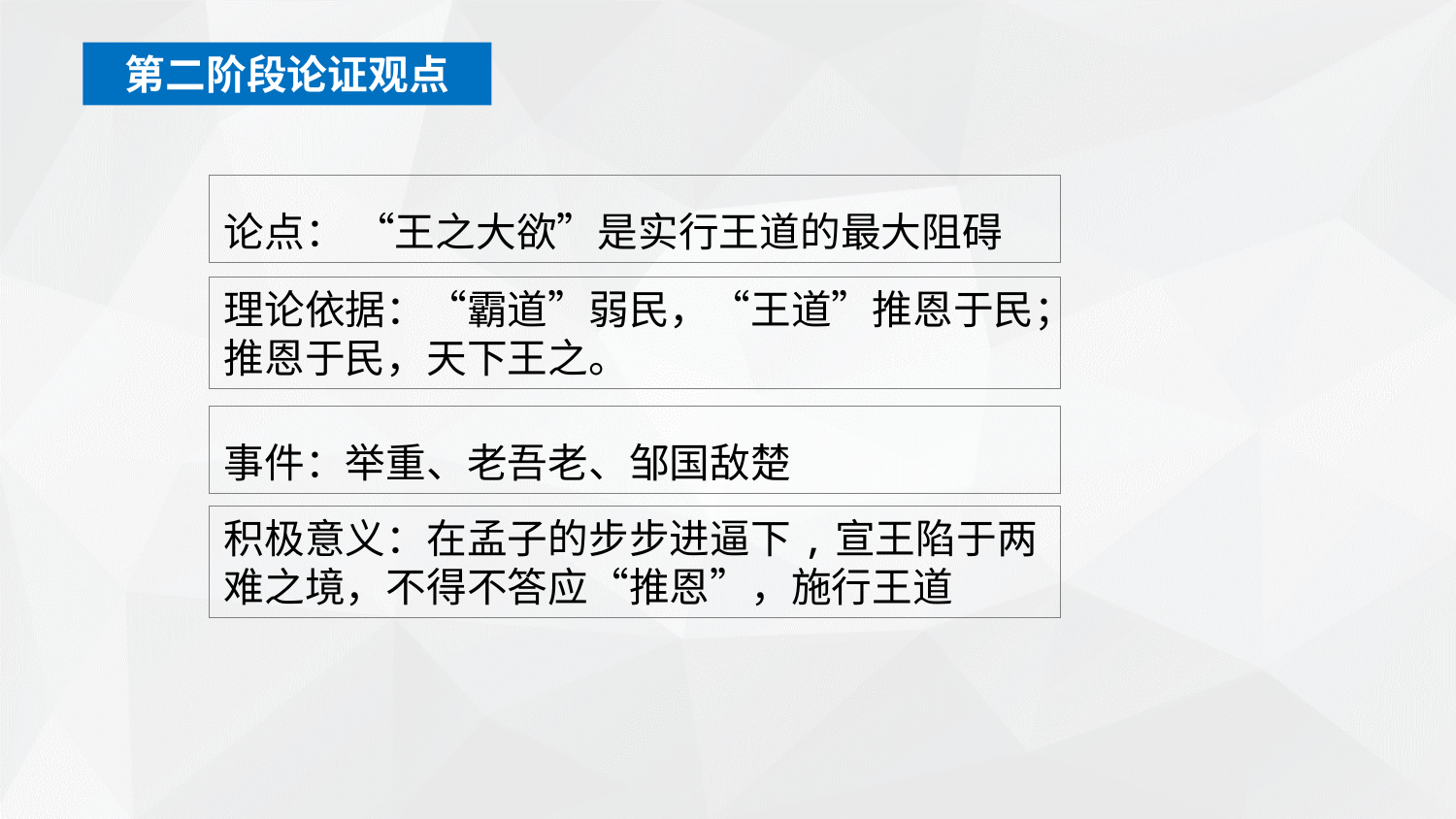

第二阶段论证观点
# 第一阶段的论证
论点： “王之大欲”是实行王道的最大阻碍
理论依据：“霸道”弱民，“王道”推恩于民；推恩于民，天下王之。
事件：举重、老吾老、邹国敌楚
积极意义：在孟子的步步进逼下,宣王陷于两难之境，不得不答应“推恩”，施行王道